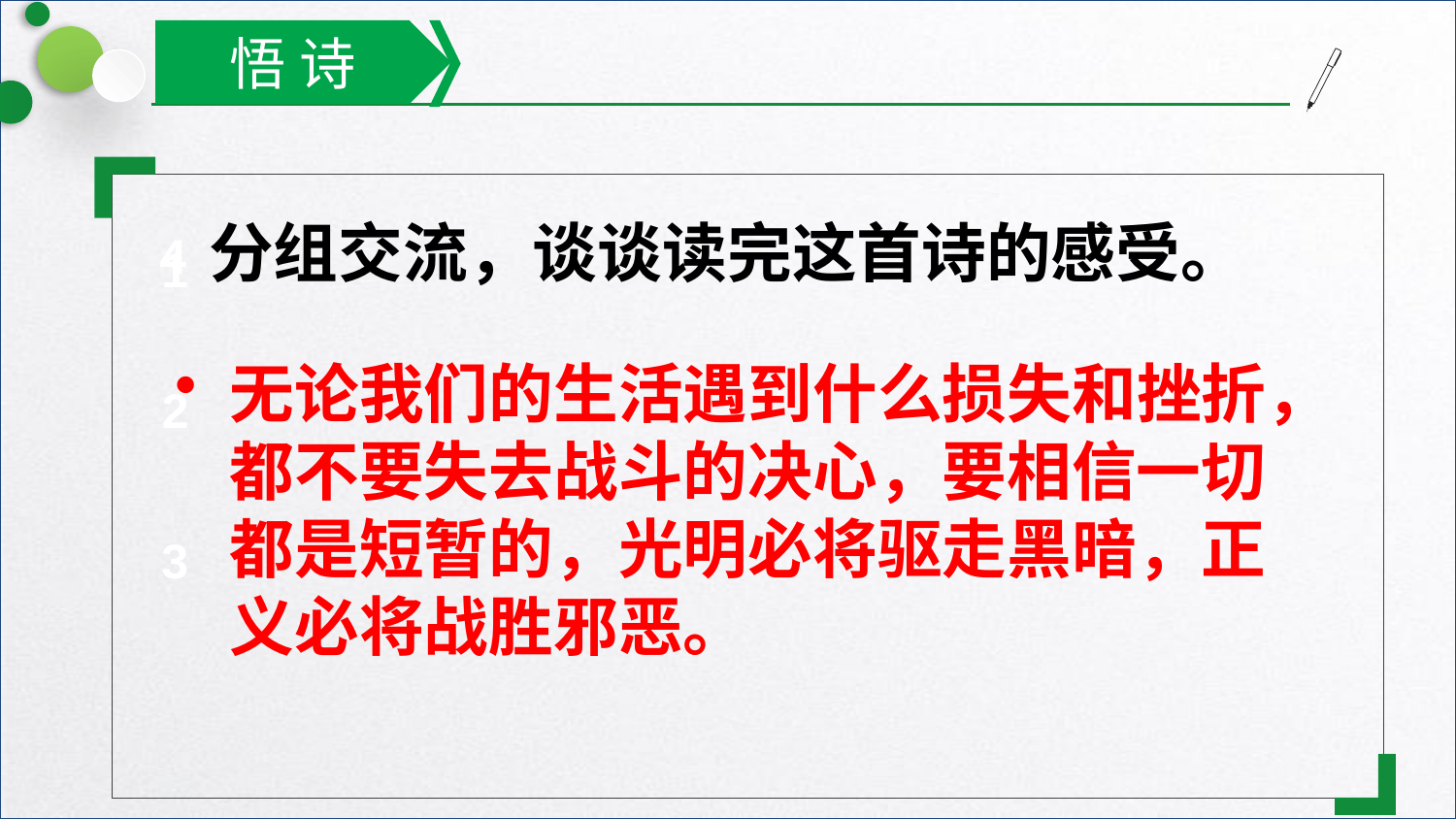

悟 诗

分组交流，谈谈读完这首诗的感受。
4
1
无论我们的生活遇到什么损失和挫折，都不要失去战斗的决心，要相信一切都是短暂的，光明必将驱走黑暗，正义必将战胜邪恶。
2
3